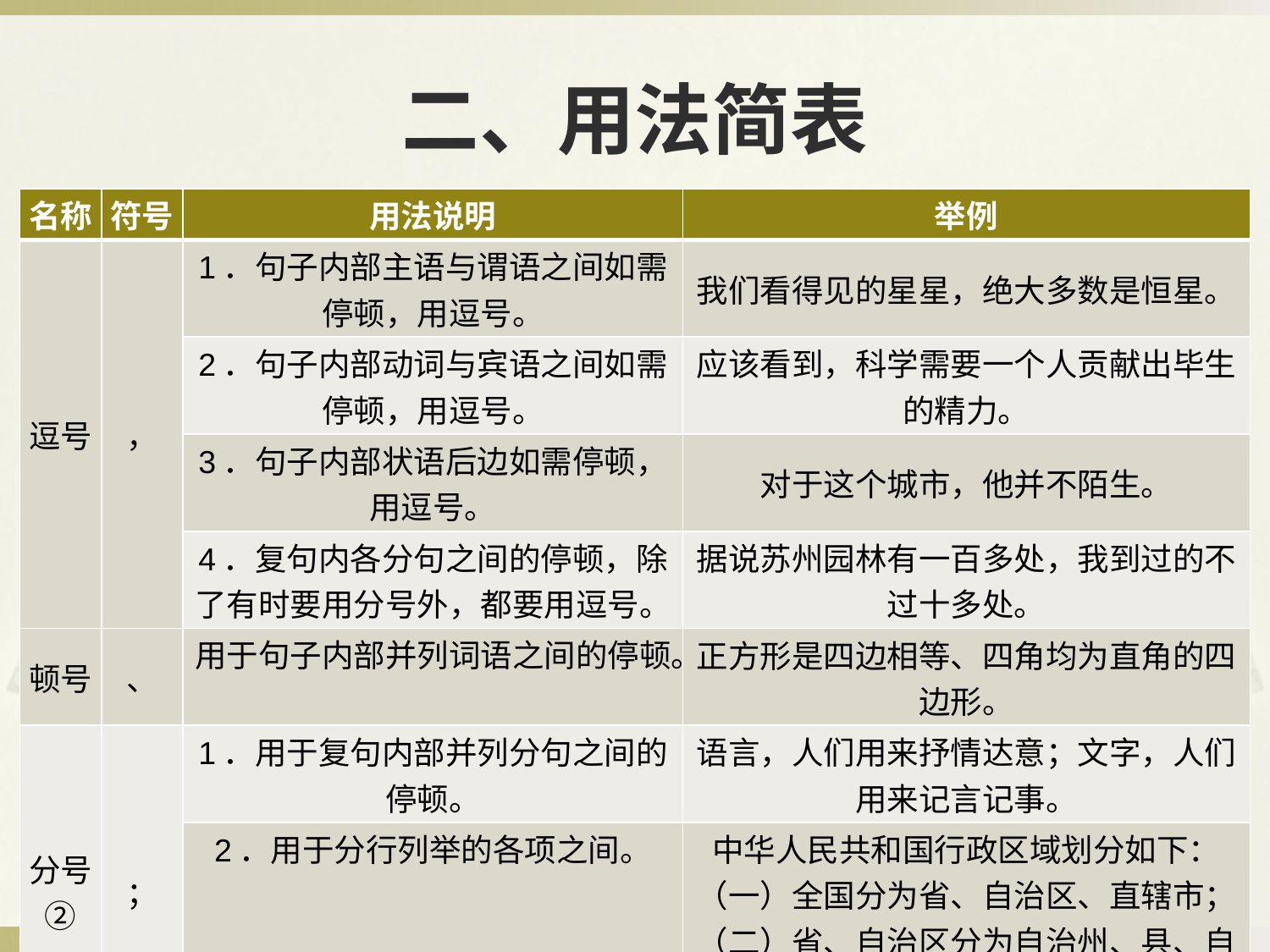

# 二、用法简表
| 名称 | 符号 | 用法说明 | 举例 |
| --- | --- | --- | --- |
| 逗号 | ， | 1．句子内部主语与谓语之间如需停顿，用逗号。 | 我们看得见的星星，绝大多数是恒星。 |
|  |  | 2．句子内部动词与宾语之间如需停顿，用逗号。 | 应该看到，科学需要一个人贡献出毕生的精力。 |
|  |  | 3．句子内部状语后边如需停顿，用逗号。 | 对于这个城市，他并不陌生。 |
|  |  | 4．复句内各分句之间的停顿，除了有时要用分号外，都要用逗号。 | 据说苏州园林有一百多处，我到过的不过十多处。 |
| 顿号 | 、 | 用于句子内部并列词语之间的停顿。 | 正方形是四边相等、四角均为直角的四边形。 |
| 分号② | ； | 1．用于复句内部并列分句之间的停顿。 | 语言，人们用来抒情达意；文字，人们用来记言记事。 |
|  |  | 2．用于分行列举的各项之间。 | 中华人民共和国行政区域划分如下： （一）全国分为省、自治区、直辖市； （二）省、自治区分为自治州、县、自治县、市； （三）县、自治县分为乡、民族乡、镇。 |